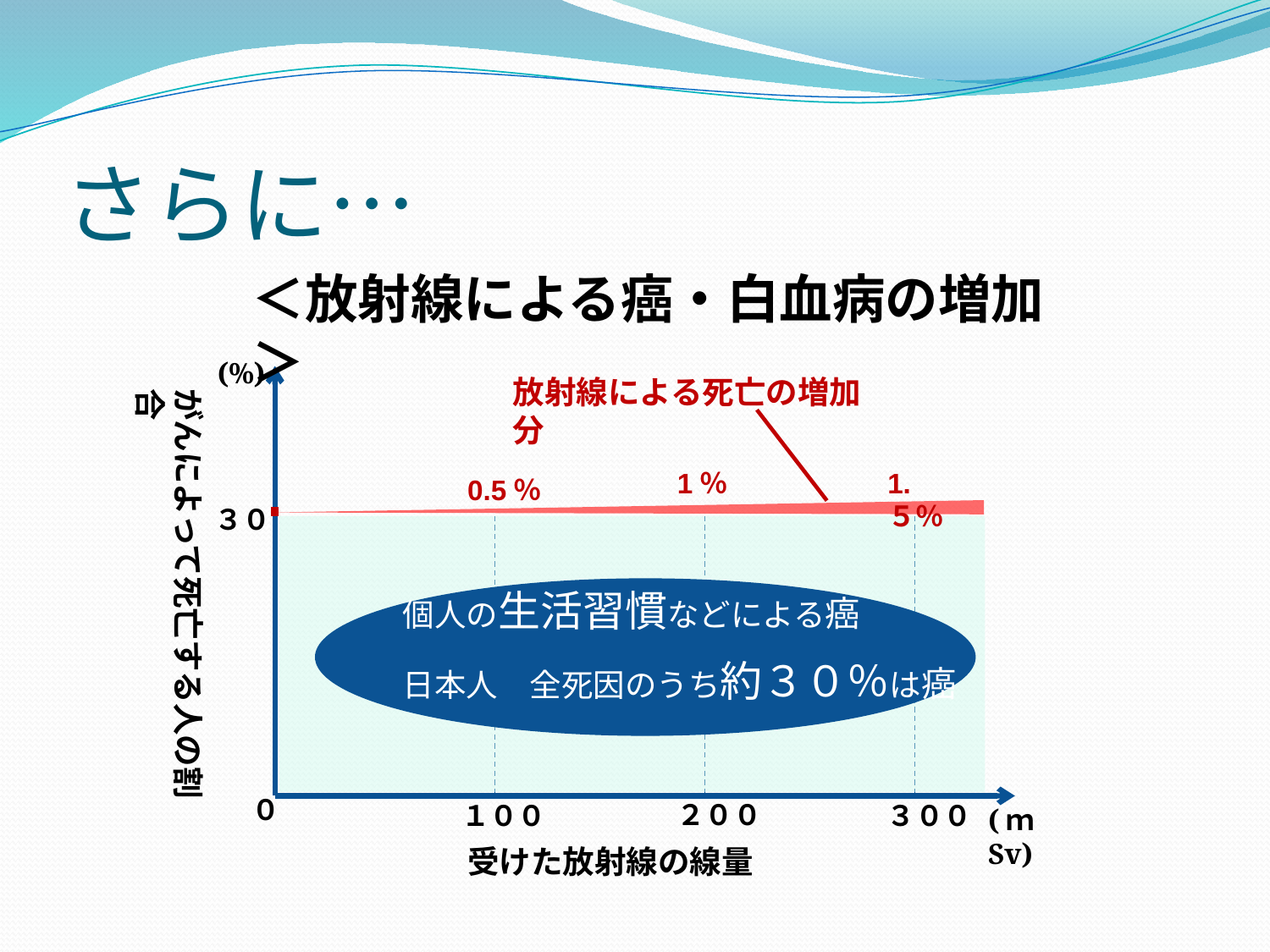

# さらに…
＜放射線による癌・白血病の増加＞
(%)
放射線による死亡の増加分
がんによって死亡する人の割合
1％
1.５％
0.5％
３０

個人の生活習慣などによる癌

日本人　全死因のうち約３０％は癌
０
２００
１００
３００
(ｍSv)
受けた放射線の線量